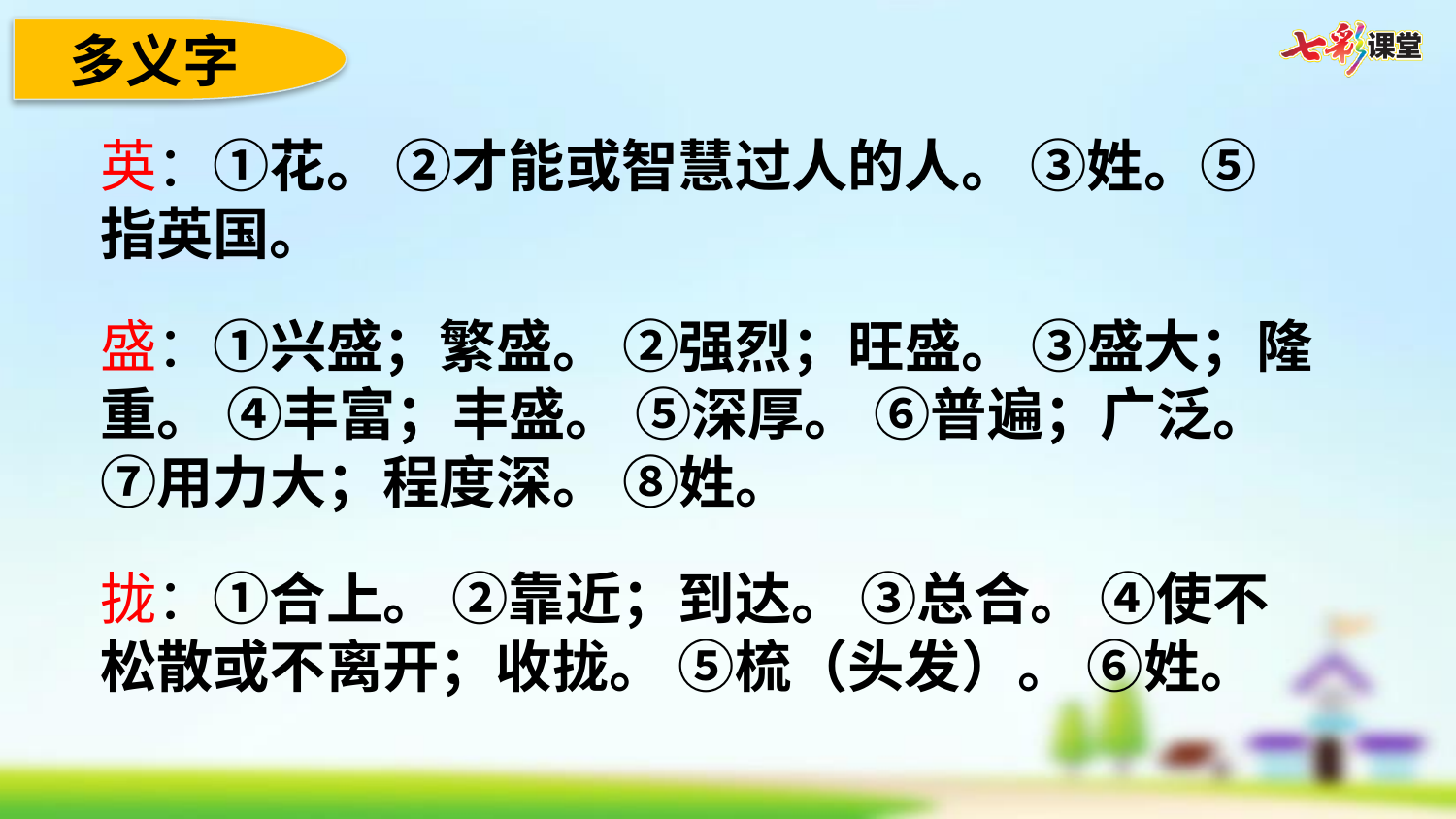

多义字
英：①花。 ②才能或智慧过人的人。 ③姓。⑤指英国。
盛：①兴盛；繁盛。 ②强烈；旺盛。 ③盛大；隆重。 ④丰富；丰盛。 ⑤深厚。 ⑥普遍；广泛。 ⑦用力大；程度深。 ⑧姓。
拢：①合上。 ②靠近；到达。 ③总合。 ④使不松散或不离开；收拢。 ⑤梳（头发）。 ⑥姓。